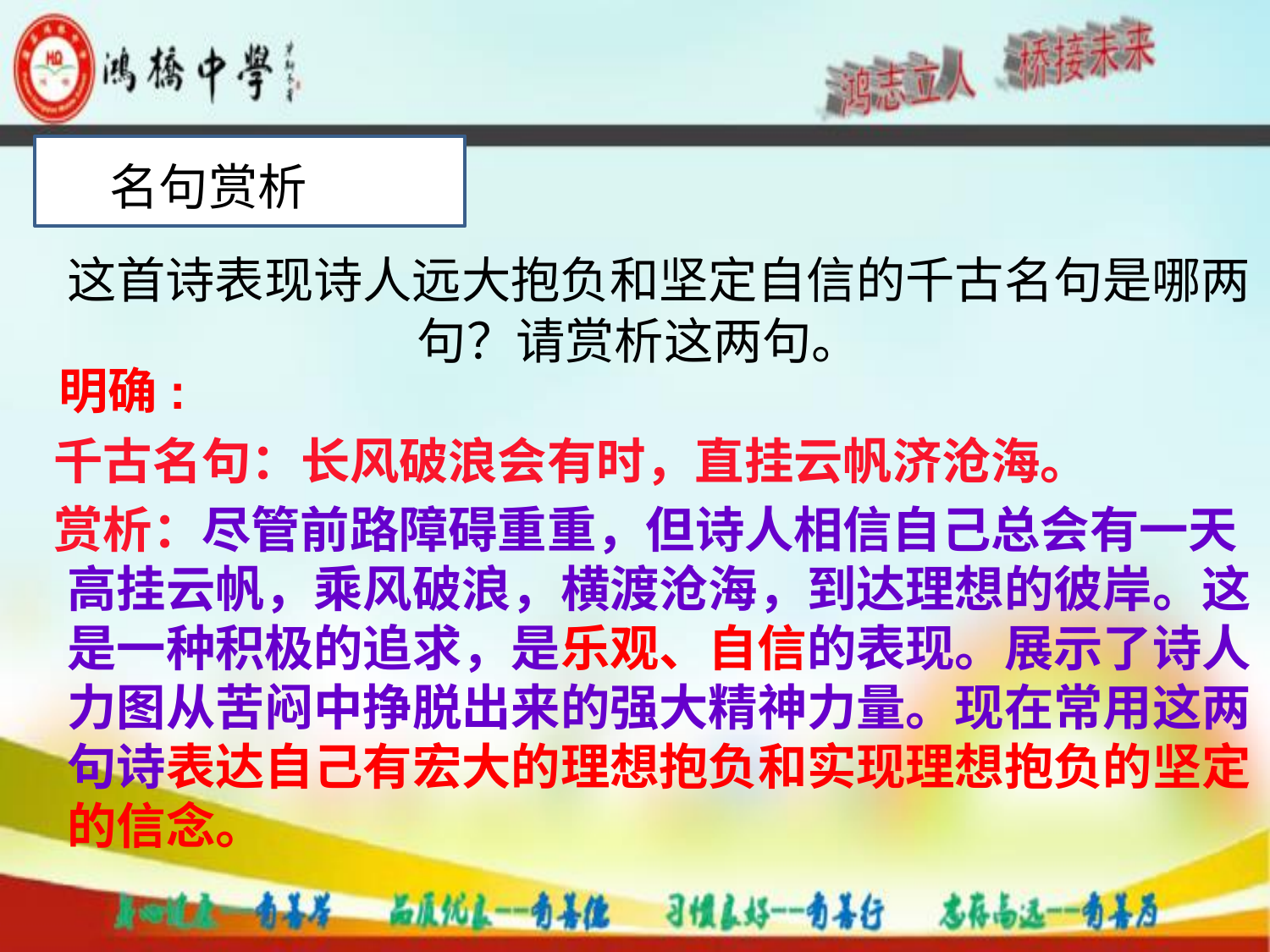

名句赏析
  这首诗表现诗人远大抱负和坚定自信的千古名句是哪两句？请赏析这两句。
  明确:
  千古名句：长风破浪会有时，直挂云帆济沧海。
  赏析：尽管前路障碍重重，但诗人相信自己总会有一天高挂云帆，乘风破浪，横渡沧海，到达理想的彼岸。这是一种积极的追求，是乐观、自信的表现。展示了诗人力图从苦闷中挣脱出来的强大精神力量。现在常用这两句诗表达自己有宏大的理想抱负和实现理想抱负的坚定的信念。